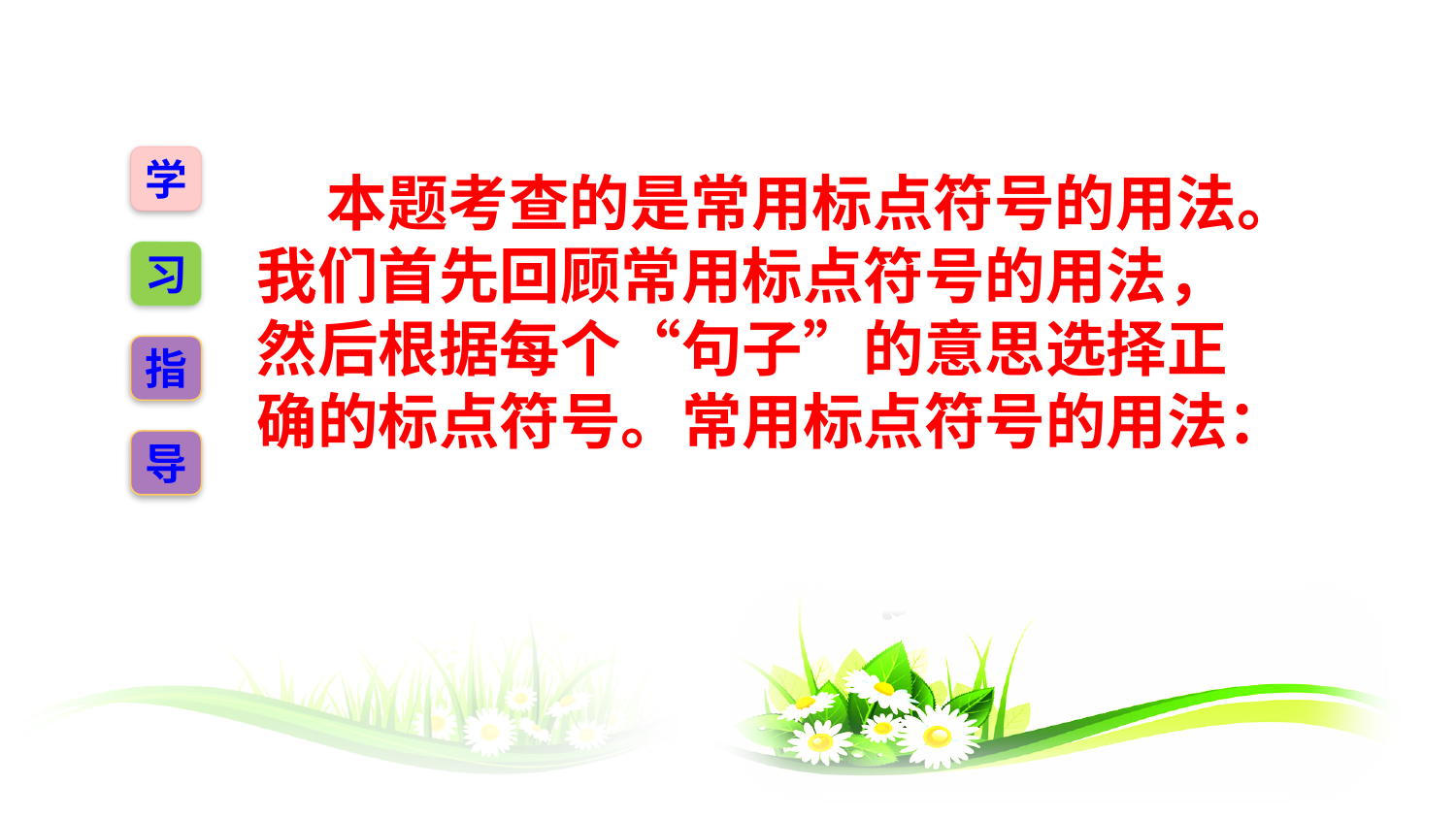

学
    本题考查的是常用标点符号的用法。我们首先回顾常用标点符号的用法，然后根据每个“句子”的意思选择正确的标点符号。常用标点符号的用法：
习
指
导